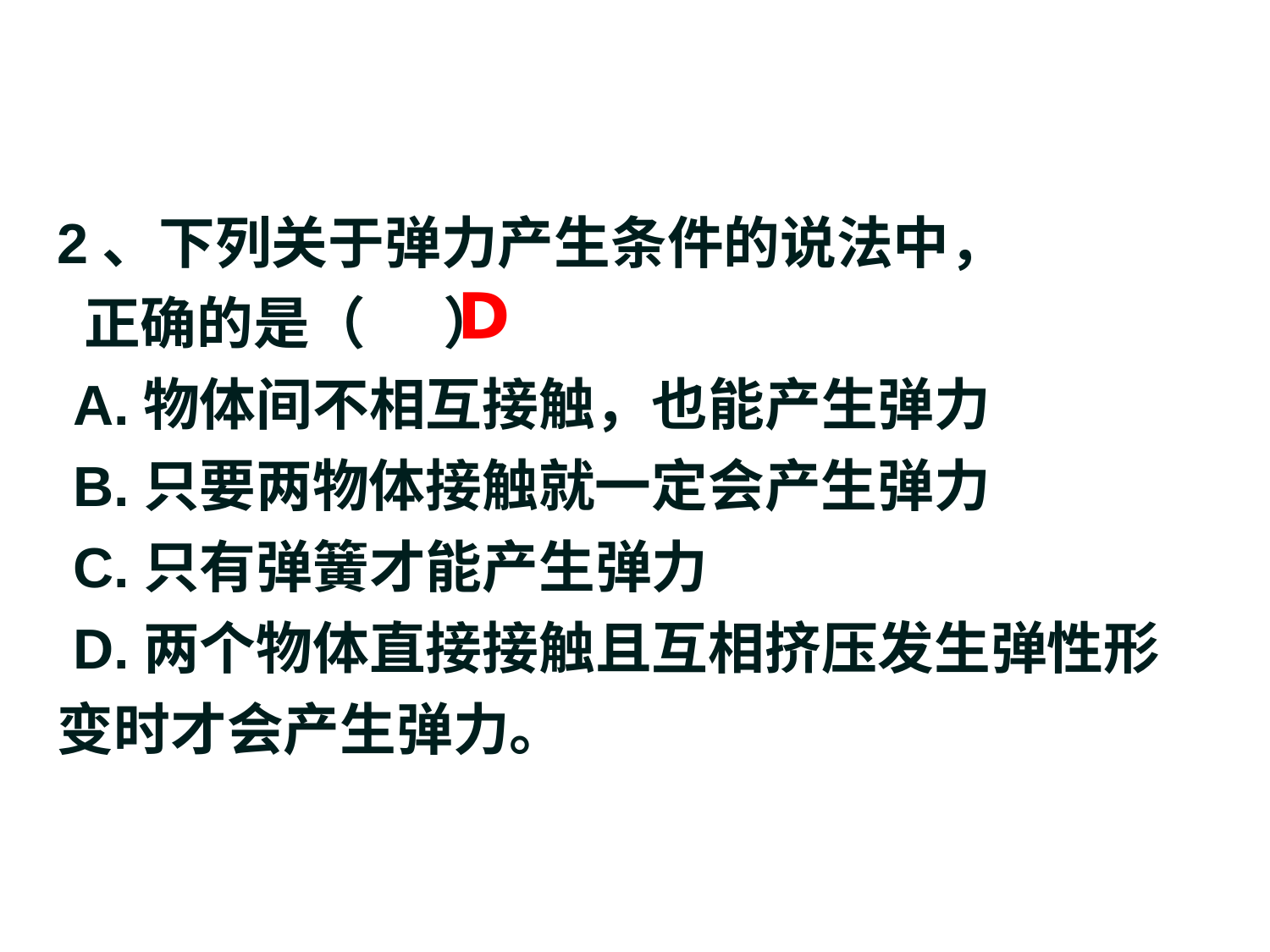

2、下列关于弹力产生条件的说法中，
 正确的是（      ）
 A.物体间不相互接触，也能产生弹力
 B.只要两物体接触就一定会产生弹力
 C.只有弹簧才能产生弹力
 D.两个物体直接接触且互相挤压发生弹性形变时才会产生弹力。
D